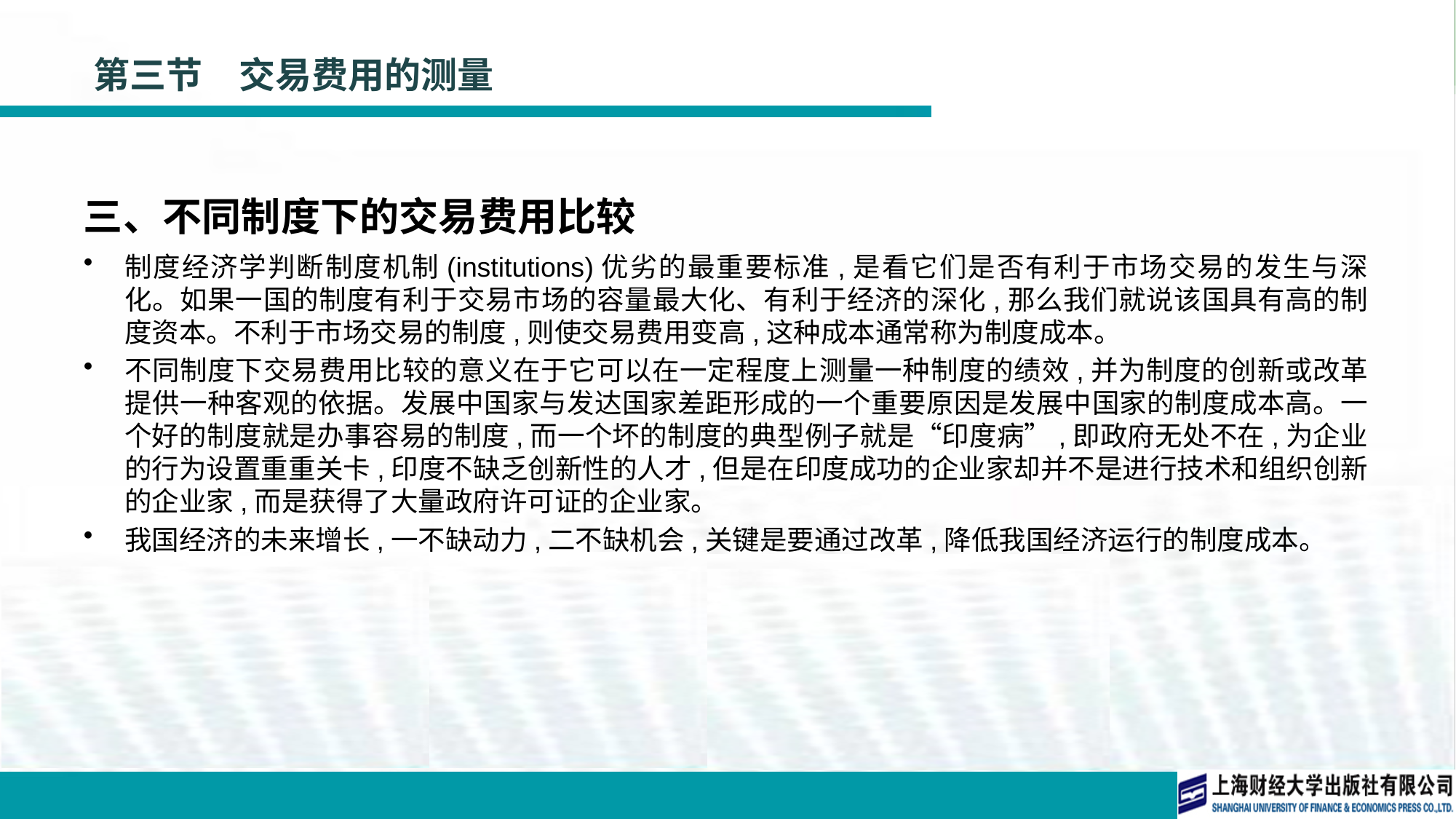

# 第三节　交易费用的测量
三、不同制度下的交易费用比较
制度经济学判断制度机制(institutions)优劣的最重要标准,是看它们是否有利于市场交易的发生与深化。如果一国的制度有利于交易市场的容量最大化、有利于经济的深化,那么我们就说该国具有高的制度资本。不利于市场交易的制度,则使交易费用变高,这种成本通常称为制度成本。
不同制度下交易费用比较的意义在于它可以在一定程度上测量一种制度的绩效,并为制度的创新或改革提供一种客观的依据。发展中国家与发达国家差距形成的一个重要原因是发展中国家的制度成本高。一个好的制度就是办事容易的制度,而一个坏的制度的典型例子就是“印度病”,即政府无处不在,为企业的行为设置重重关卡,印度不缺乏创新性的人才,但是在印度成功的企业家却并不是进行技术和组织创新的企业家,而是获得了大量政府许可证的企业家。
我国经济的未来增长,一不缺动力,二不缺机会,关键是要通过改革,降低我国经济运行的制度成本。